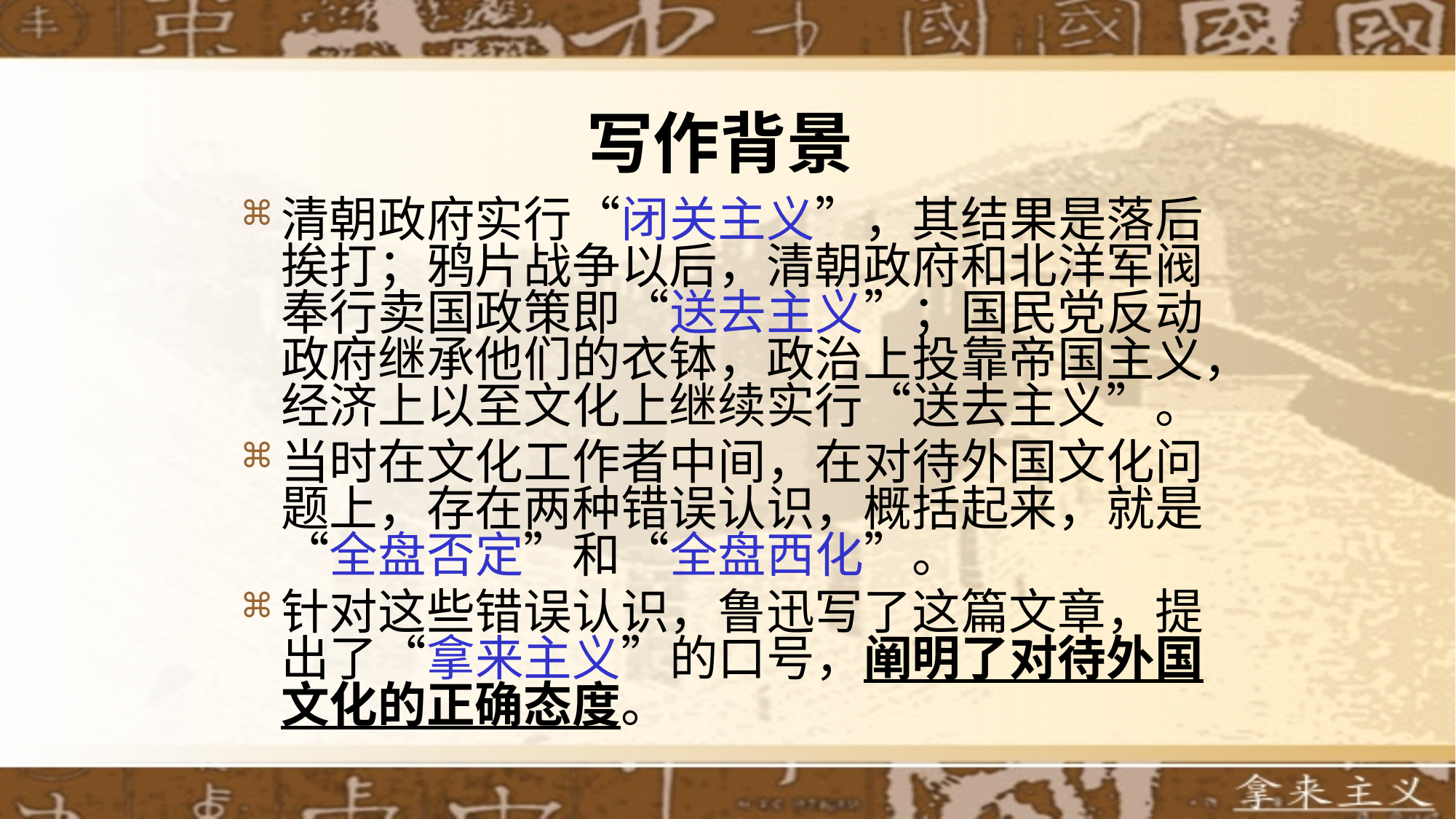

# 写作背景
清朝政府实行“闭关主义”，其结果是落后挨打；鸦片战争以后，清朝政府和北洋军阀奉行卖国政策即“送去主义”；国民党反动政府继承他们的衣钵，政治上投靠帝国主义，经济上以至文化上继续实行“送去主义”。
当时在文化工作者中间，在对待外国文化问题上，存在两种错误认识，概括起来，就是“全盘否定”和“全盘西化”。
针对这些错误认识，鲁迅写了这篇文章，提出了“拿来主义”的口号，阐明了对待外国文化的正确态度。